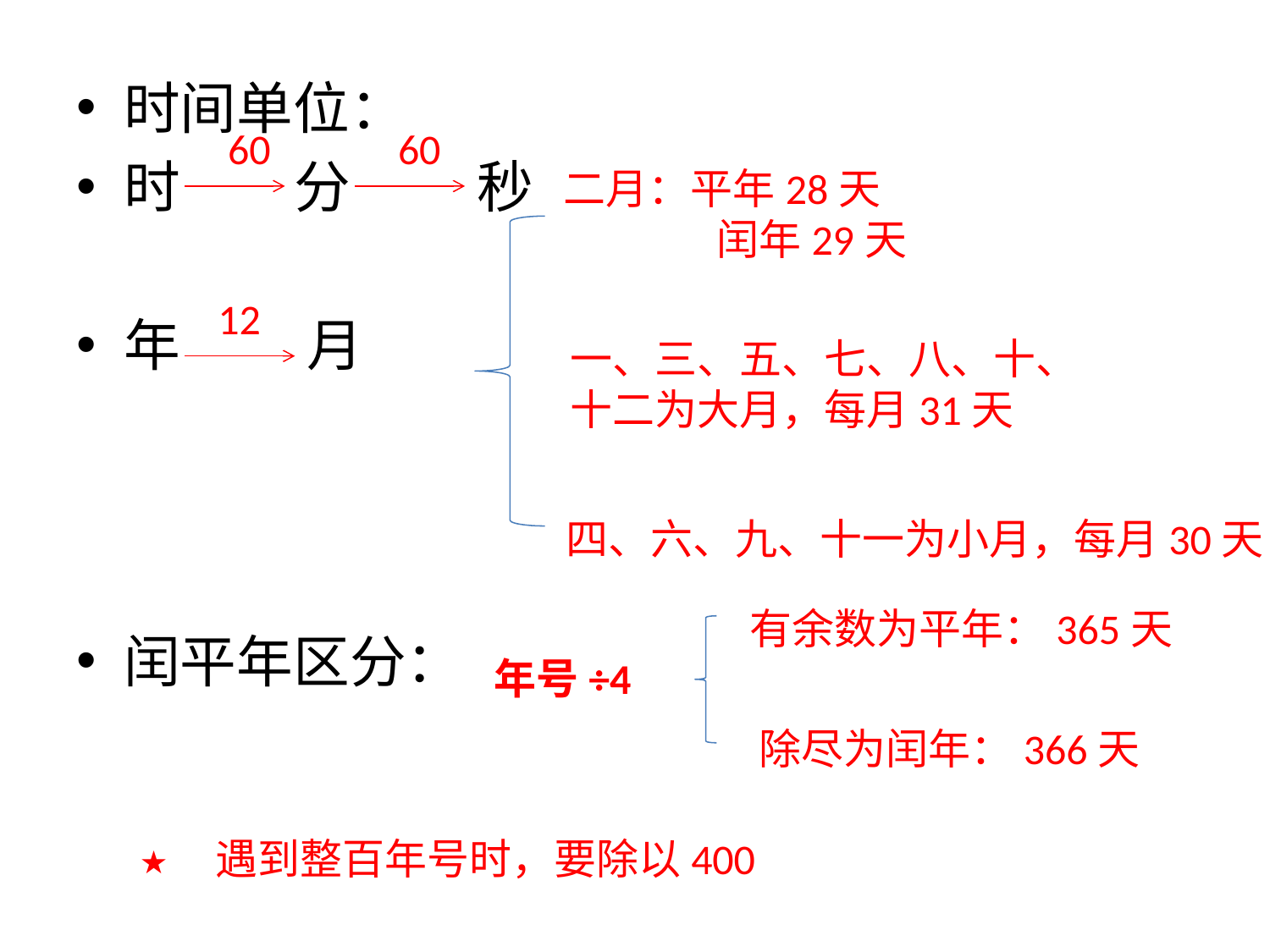

时间单位：
时         分          秒

年          月

闰平年区分：
60
60
二月：平年28天
               闰年29天

12
一、三、五、七、八、十、
十二为大月，每月31天
四、六、九、十一为小月，每月30天
有余数为平年：365天

年号÷4
除尽为闰年：366天
遇到整百年号时，要除以400
★